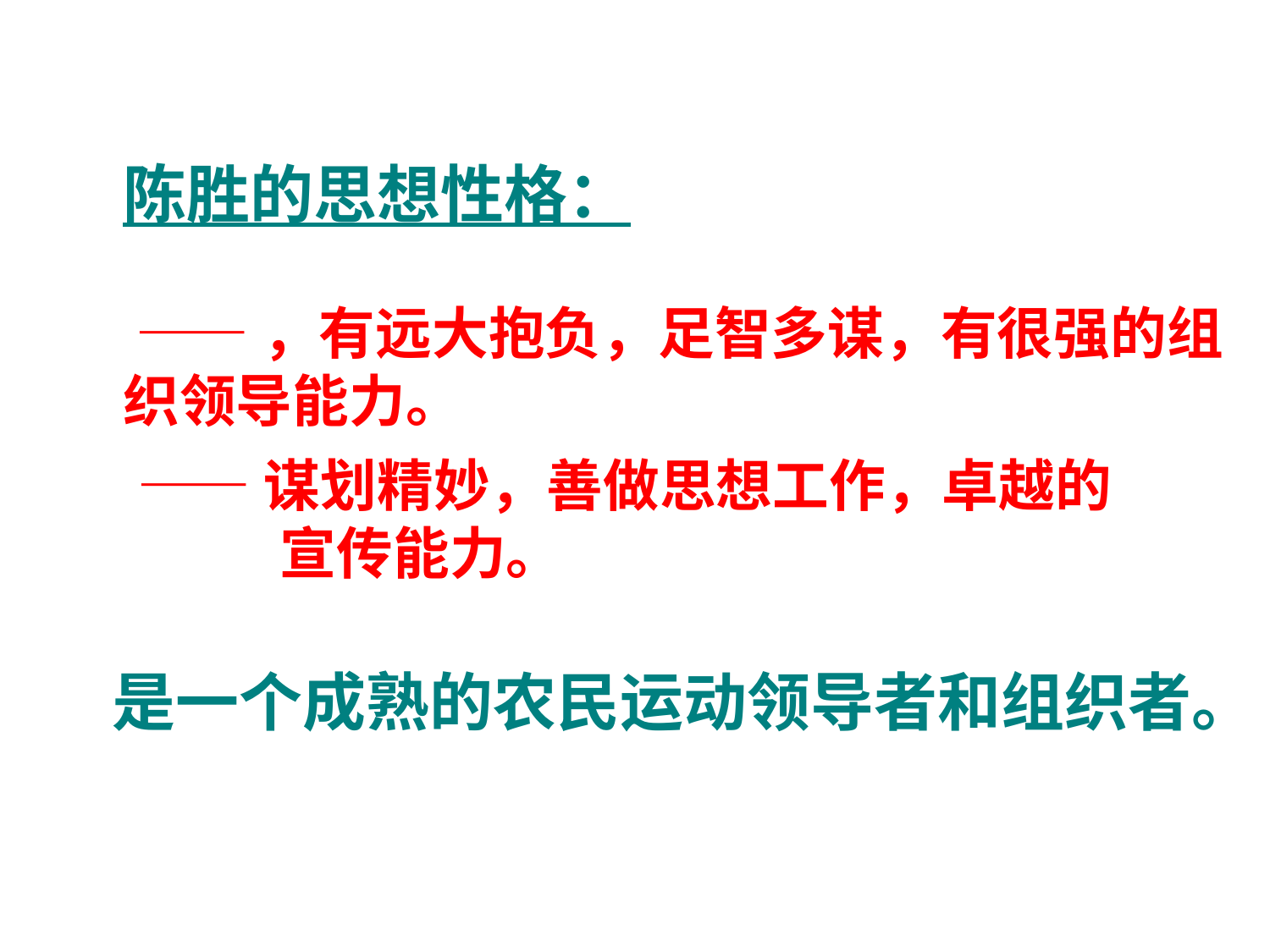

陈胜的思想性格：

 ——，有远大抱负，足智多谋，有很强的组织领导能力。
——谋划精妙，善做思想工作，卓越的
          宣传能力。
     是一个成熟的农民运动领导者和组织者。